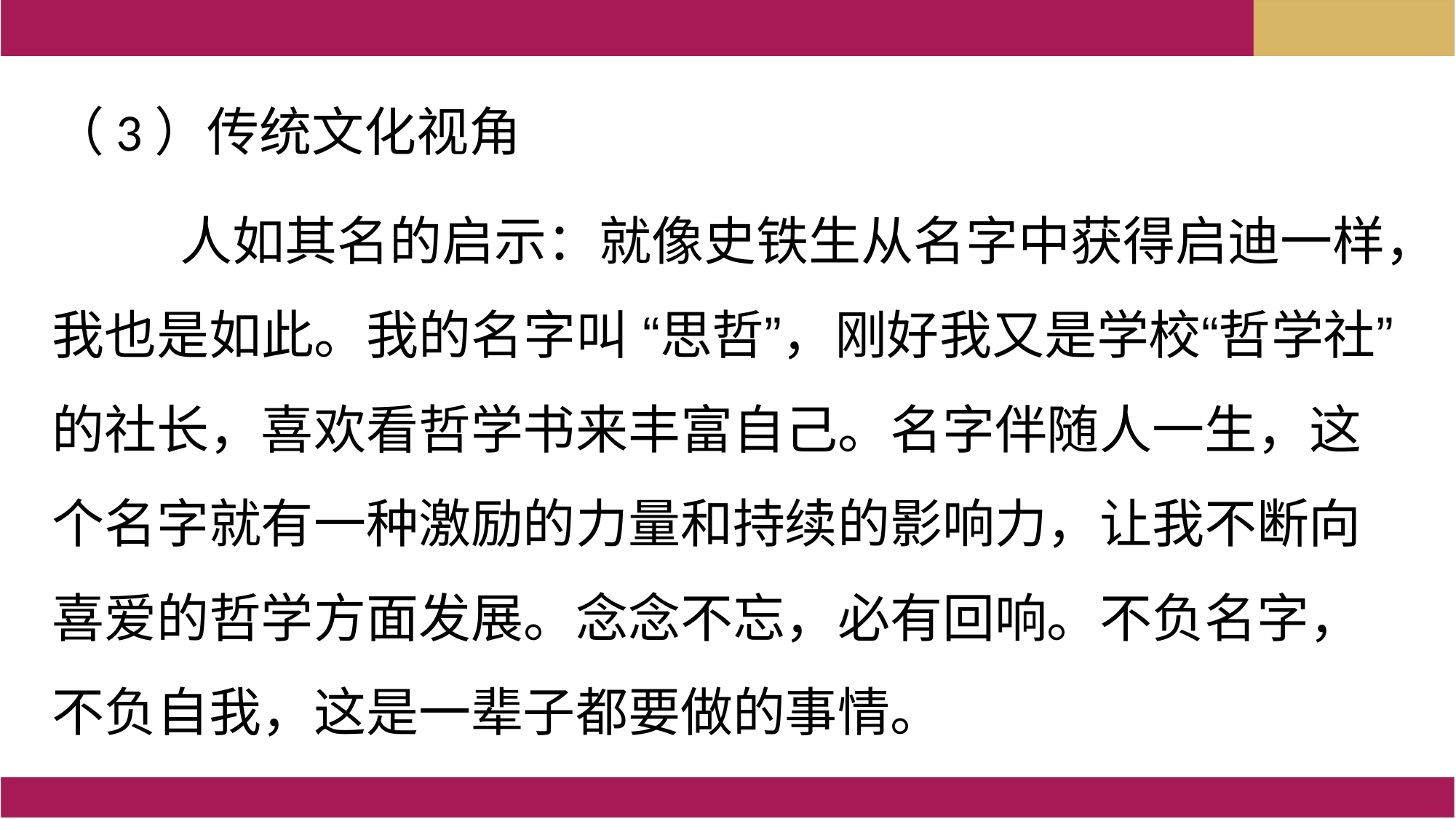

（3）传统文化视角
        人如其名的启示：就像史铁生从名字中获得启迪一样，我也是如此。我的名字叫 “思哲”，刚好我又是学校“哲学社”的社长，喜欢看哲学书来丰富自己。名字伴随人一生，这个名字就有一种激励的力量和持续的影响力，让我不断向喜爱的哲学方面发展。念念不忘，必有回响。不负名字，不负自我，这是一辈子都要做的事情。